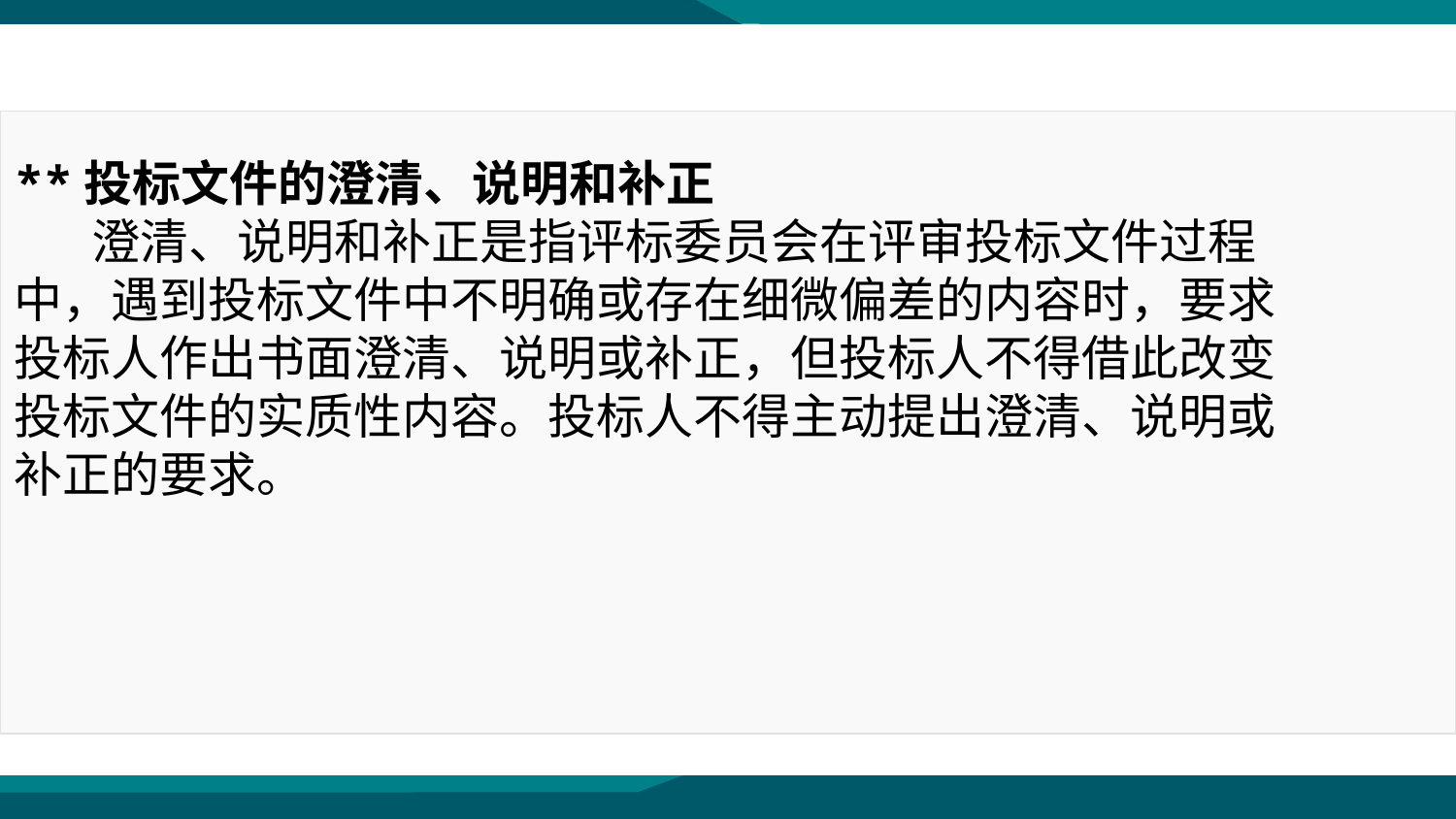

**投标文件的澄清、说明和补正
      澄清、说明和补正是指评标委员会在评审投标文件过程中，遇到投标文件中不明确或存在细微偏差的内容时，要求投标人作出书面澄清、说明或补正，但投标人不得借此改变投标文件的实质性内容。投标人不得主动提出澄清、说明或补正的要求。